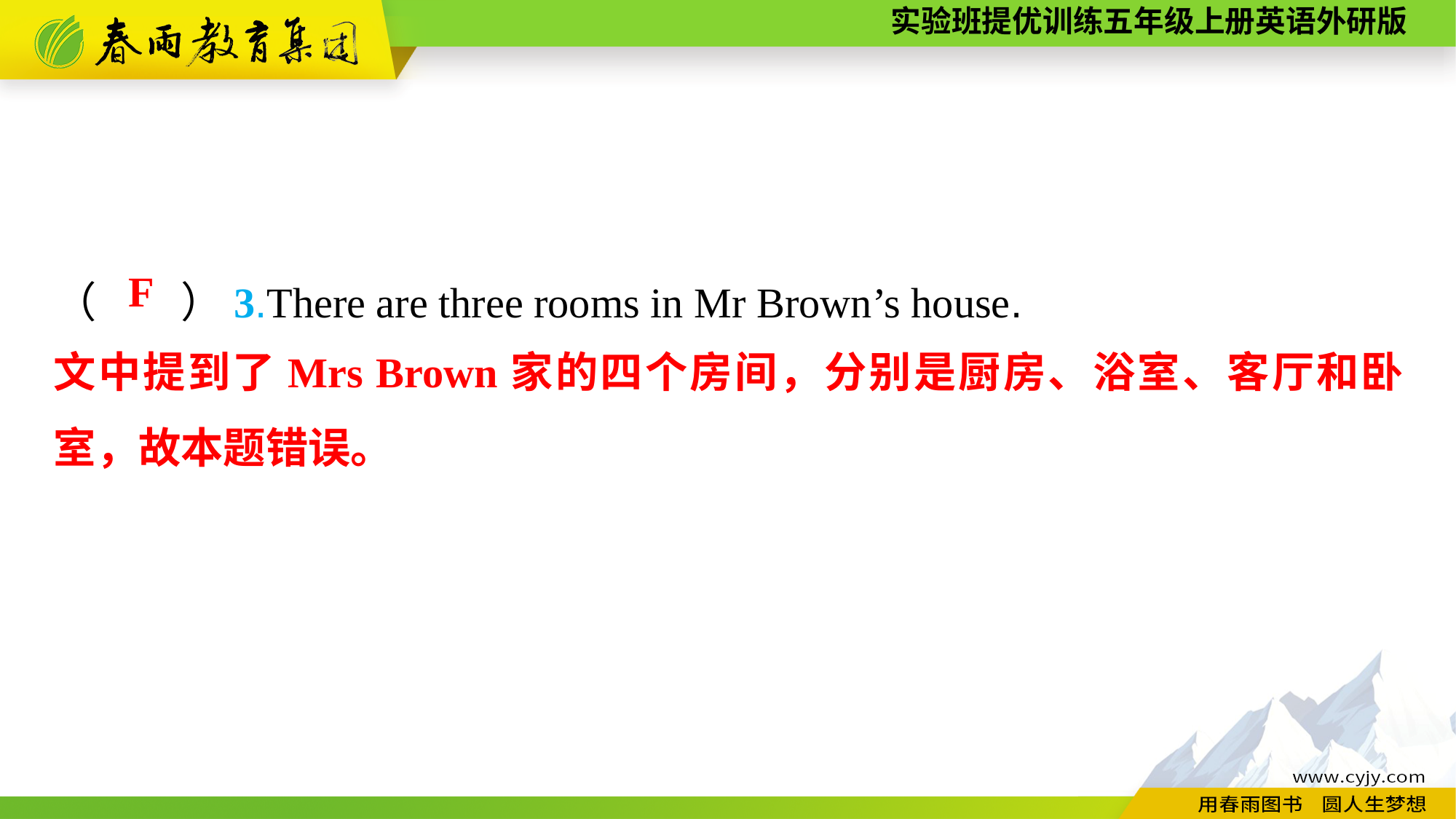

（　　）3.There are three rooms in Mr Brown’s house.
F
文中提到了Mrs Brown家的四个房间，分别是厨房、浴室、客厅和卧室，故本题错误。